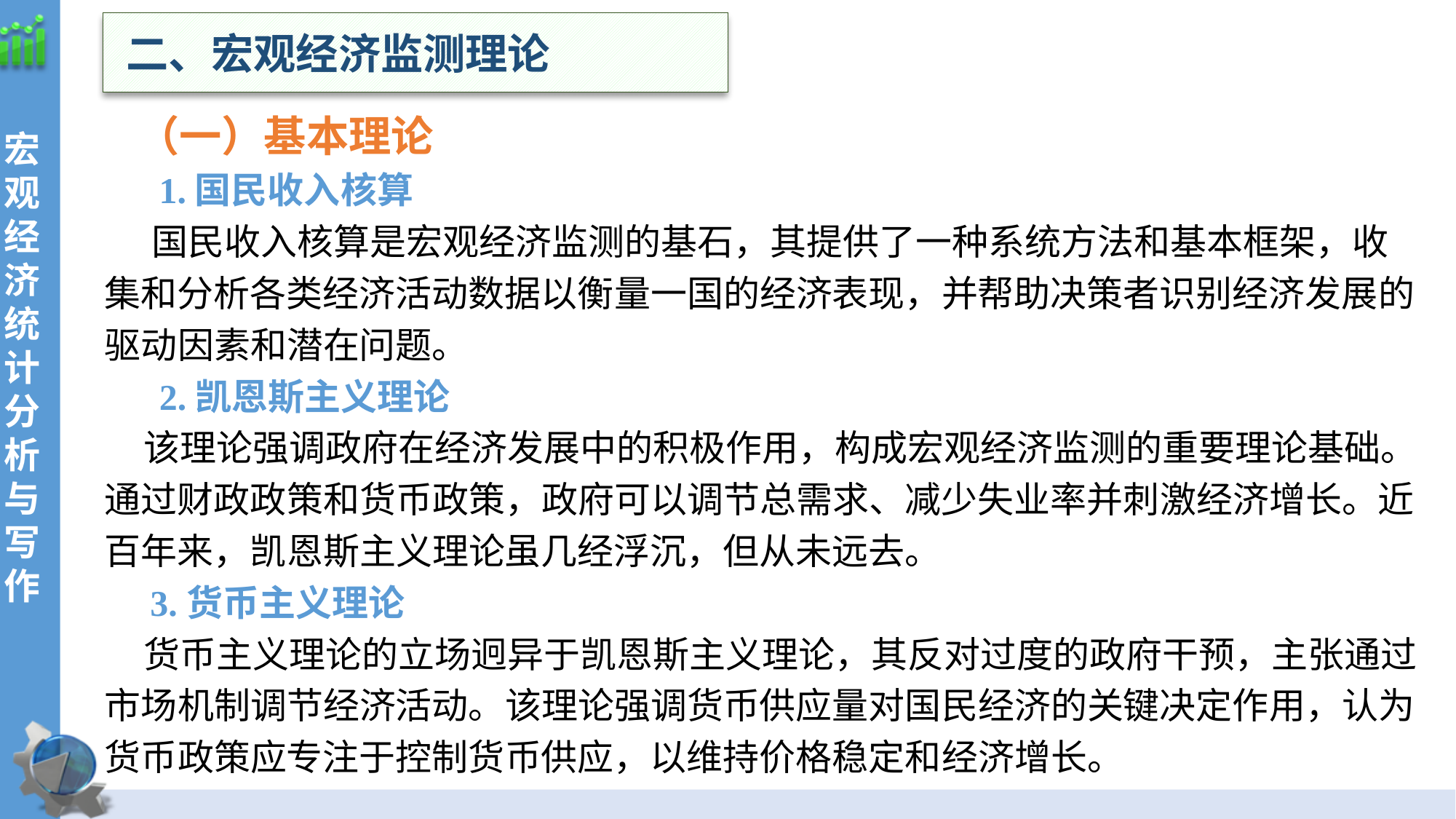

二、宏观经济监测理论
  （一）基本理论

        1.国民收入核算
        国民收入核算是宏观经济监测的基石，其提供了一种系统方法和基本框架，收集和分析各类经济活动数据以衡量一国的经济表现，并帮助决策者识别经济发展的驱动因素和潜在问题。
         2.凯恩斯主义理论
       该理论强调政府在经济发展中的积极作用，构成宏观经济监测的重要理论基础。通过财政政策和货币政策，政府可以调节总需求、减少失业率并刺激经济增长。近百年来，凯恩斯主义理论虽几经浮沉，但从未远去。
        3.货币主义理论
       货币主义理论的立场迥异于凯恩斯主义理论，其反对过度的政府干预，主张通过市场机制调节经济活动。该理论强调货币供应量对国民经济的关键决定作用，认为货币政策应专注于控制货币供应，以维持价格稳定和经济增长。

7